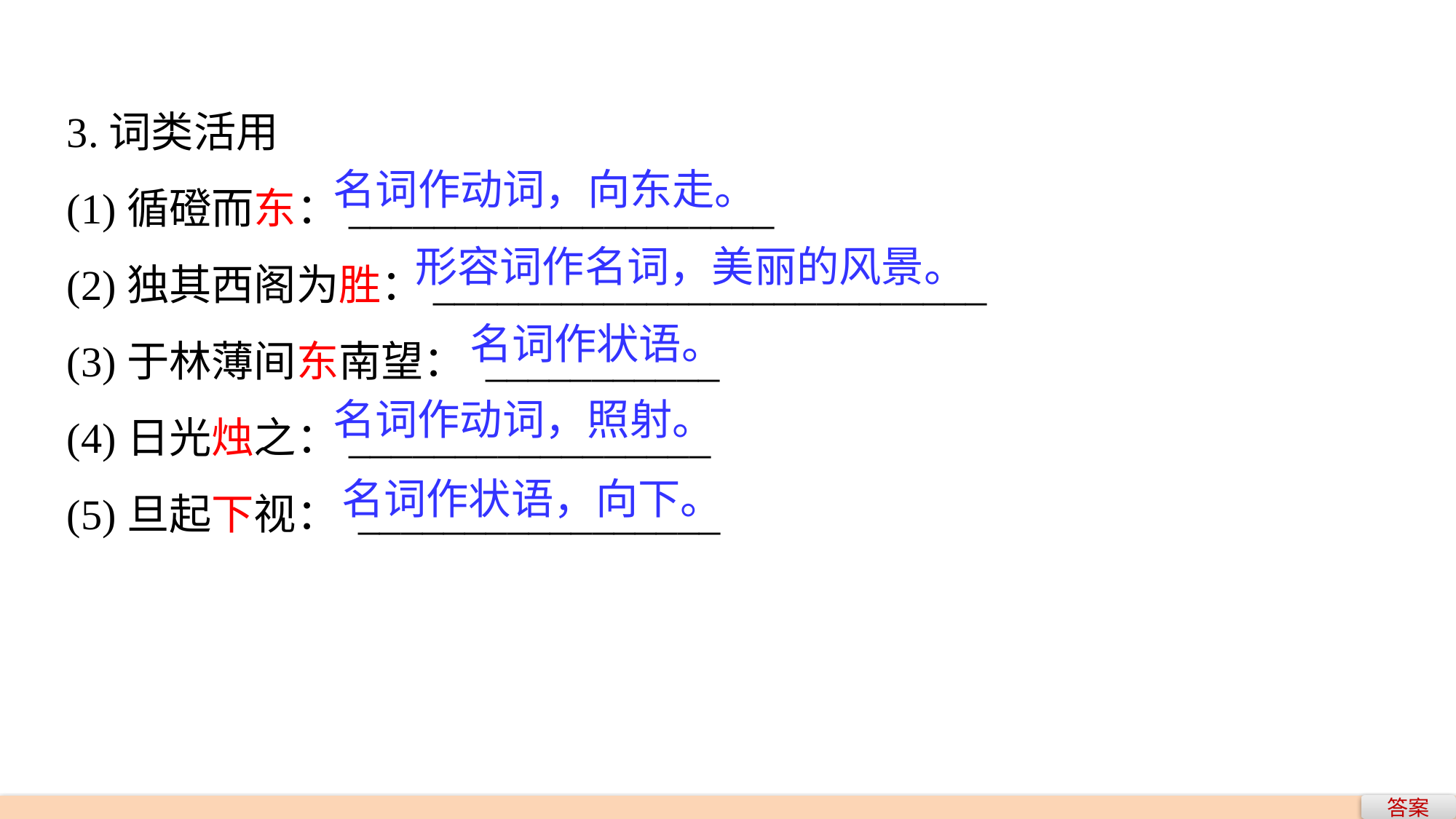

3.词类活用
(1)循磴而东：____________________
(2)独其西阁为胜：__________________________
(3)于林薄间东南望： ___________
(4)日光烛之：_________________
(5)旦起下视： _________________
名词作动词，向东走。
形容词作名词，美丽的风景。
名词作状语。
名词作动词，照射。
名词作状语，向下。
答案